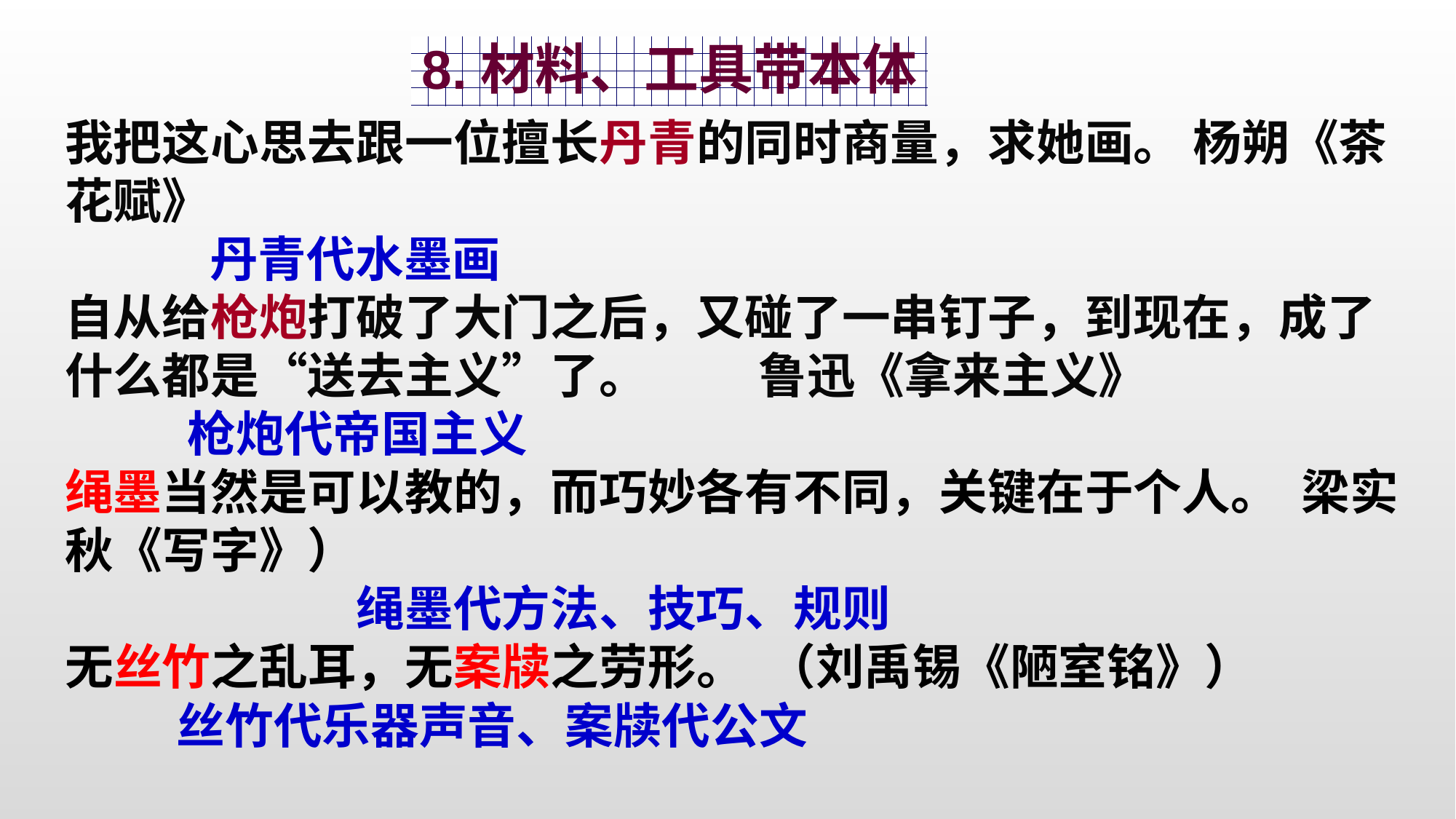

8.材料、工具带本体
我把这心思去跟一位擅长丹青的同时商量，求她画。 杨朔《茶花赋》
            丹青代水墨画
自从给枪炮打破了大门之后，又碰了一串钉子，到现在，成了什么都是“送去主义”了。          鲁迅《拿来主义》
          枪炮代帝国主义
绳墨当然是可以教的，而巧妙各有不同，关键在于个人。  梁实秋《写字》）
　　　　　　绳墨代方法、技巧、规则
无丝竹之乱耳，无案牍之劳形。  （刘禹锡《陋室铭》）
         丝竹代乐器声音、案牍代公文